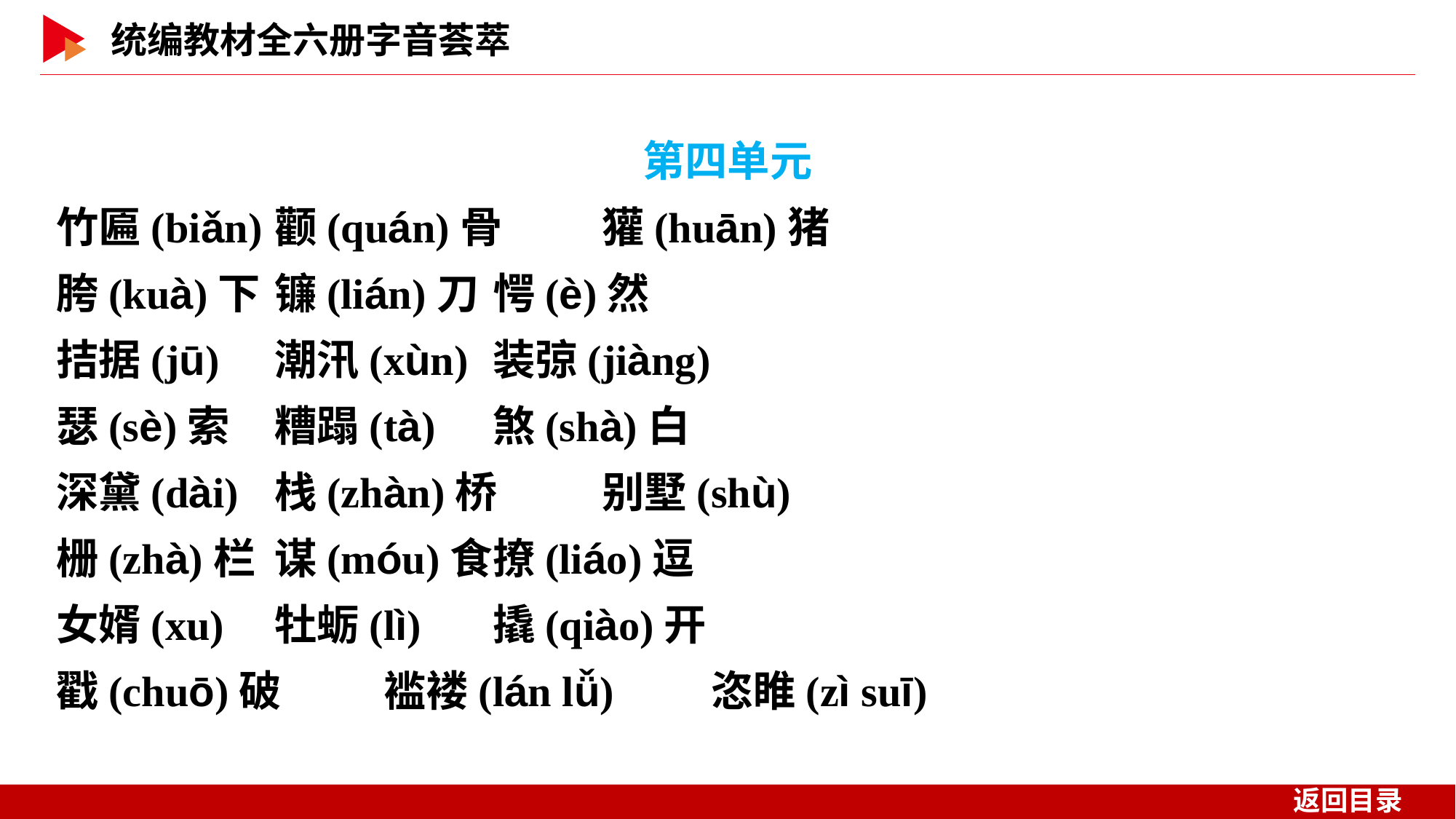

第四单元
竹匾(biǎn)	颧(quán)骨	獾(huān)猪
胯(kuà)下	镰(lián)刀	愕(è)然
拮据(jū)	潮汛(xùn)	装弶(jiàng)
瑟(sè)索	糟蹋(tà)	煞(shà)白
深黛(dài)	栈(zhàn)桥	别墅(shù)
栅(zhà)栏	谋(móu)食	撩(liáo)逗
女婿(xu)	牡蛎(lì)	撬(qiào)开
戳(chuō)破	褴褛(lán lǚ)	恣睢(zì suī)